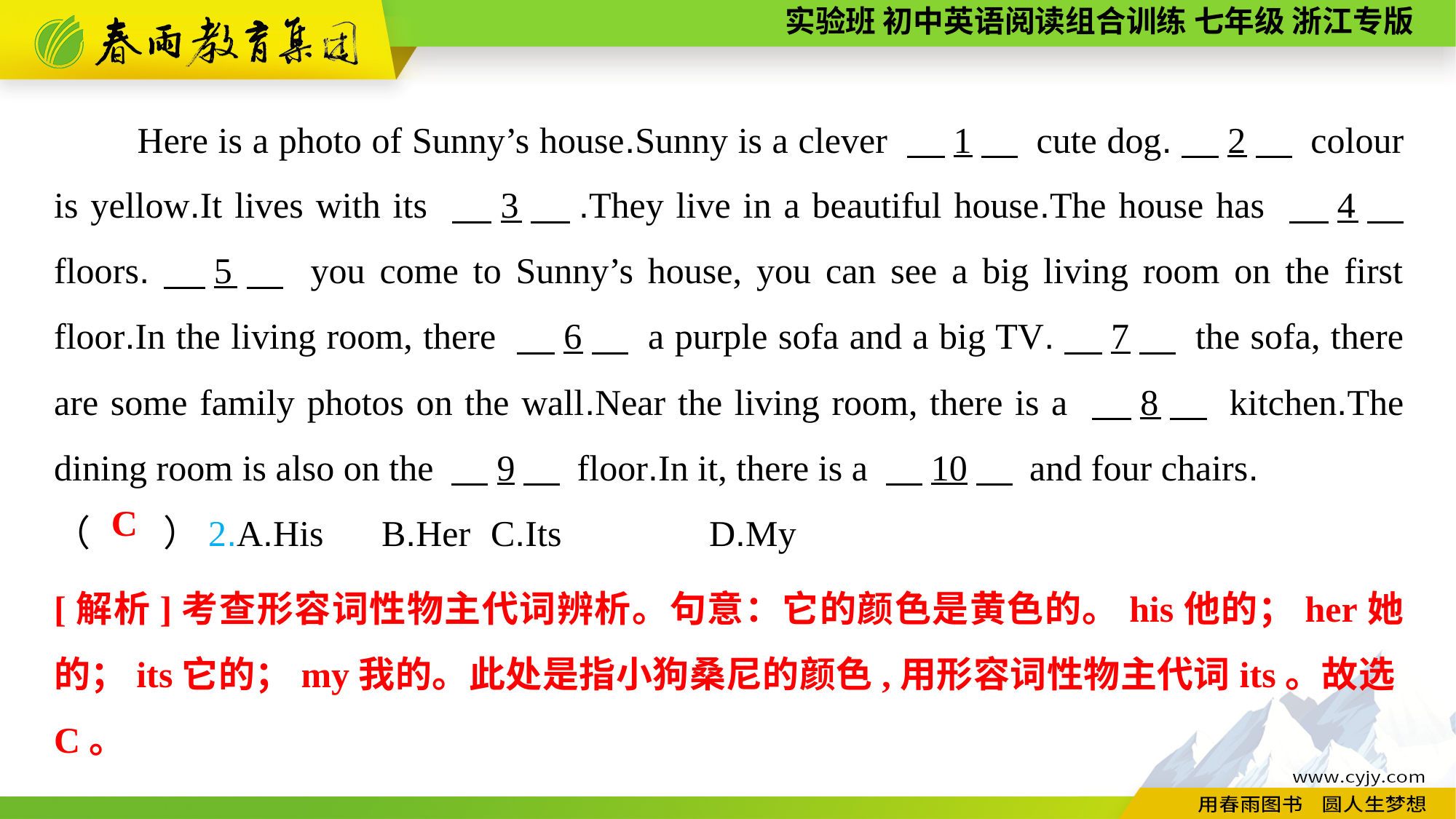

Here is a photo of Sunny’s house.Sunny is a clever 　1　 cute dog.　2　 colour is yellow.It lives with its 　3　.They live in a beautiful house.The house has 　4　 floors.　5　 you come to Sunny’s house, you can see a big living room on the first floor.In the living room, there 　6　 a purple sofa and a big TV.　7　 the sofa, there are some family photos on the wall.Near the living room, there is a 　8　 kitchen.The dining room is also on the 　9　 floor.In it, there is a 　10　 and four chairs.
（　　）2.A.His	B.Her	C.Its		D.My
C
[解析]考查形容词性物主代词辨析。句意：它的颜色是黄色的。his他的；her她的；its它的；my我的。此处是指小狗桑尼的颜色,用形容词性物主代词its。故选C。